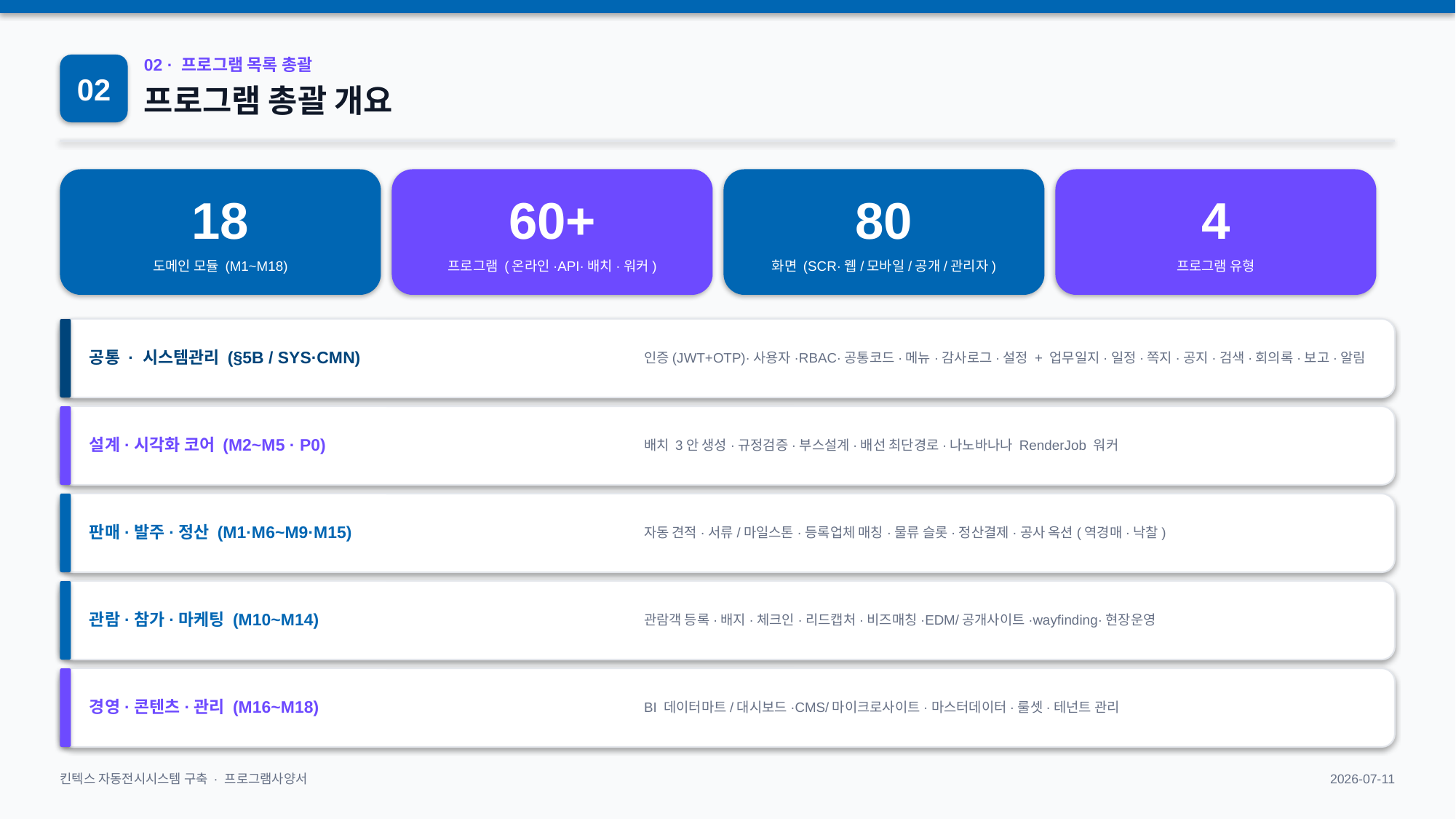

02
02 · 프로그램 목록 총괄
프로그램 총괄 개요

18
60+
80
4
도메인 모듈 (M1~M18)
프로그램 (온라인·API·배치·워커)
화면 (SCR·웹/모바일/공개/관리자)
프로그램 유형

공통 · 시스템관리 (§5B / SYS·CMN)
인증(JWT+OTP)·사용자·RBAC·공통코드·메뉴·감사로그·설정 + 업무일지·일정·쪽지·공지·검색·회의록·보고·알림

설계·시각화 코어 (M2~M5 · P0)
배치 3안 생성·규정검증·부스설계·배선 최단경로·나노바나나 RenderJob 워커

판매·발주·정산 (M1·M6~M9·M15)
자동 견적·서류/마일스톤·등록업체 매칭·물류 슬롯·정산결제·공사 옥션(역경매·낙찰)

관람·참가·마케팅 (M10~M14)
관람객 등록·배지·체크인·리드캡처·비즈매칭·EDM/공개사이트·wayfinding·현장운영

경영·콘텐츠·관리 (M16~M18)
BI 데이터마트/대시보드·CMS/마이크로사이트·마스터데이터·룰셋·테넌트 관리
킨텍스 자동전시시스템 구축 · 프로그램사양서
2026-07-11